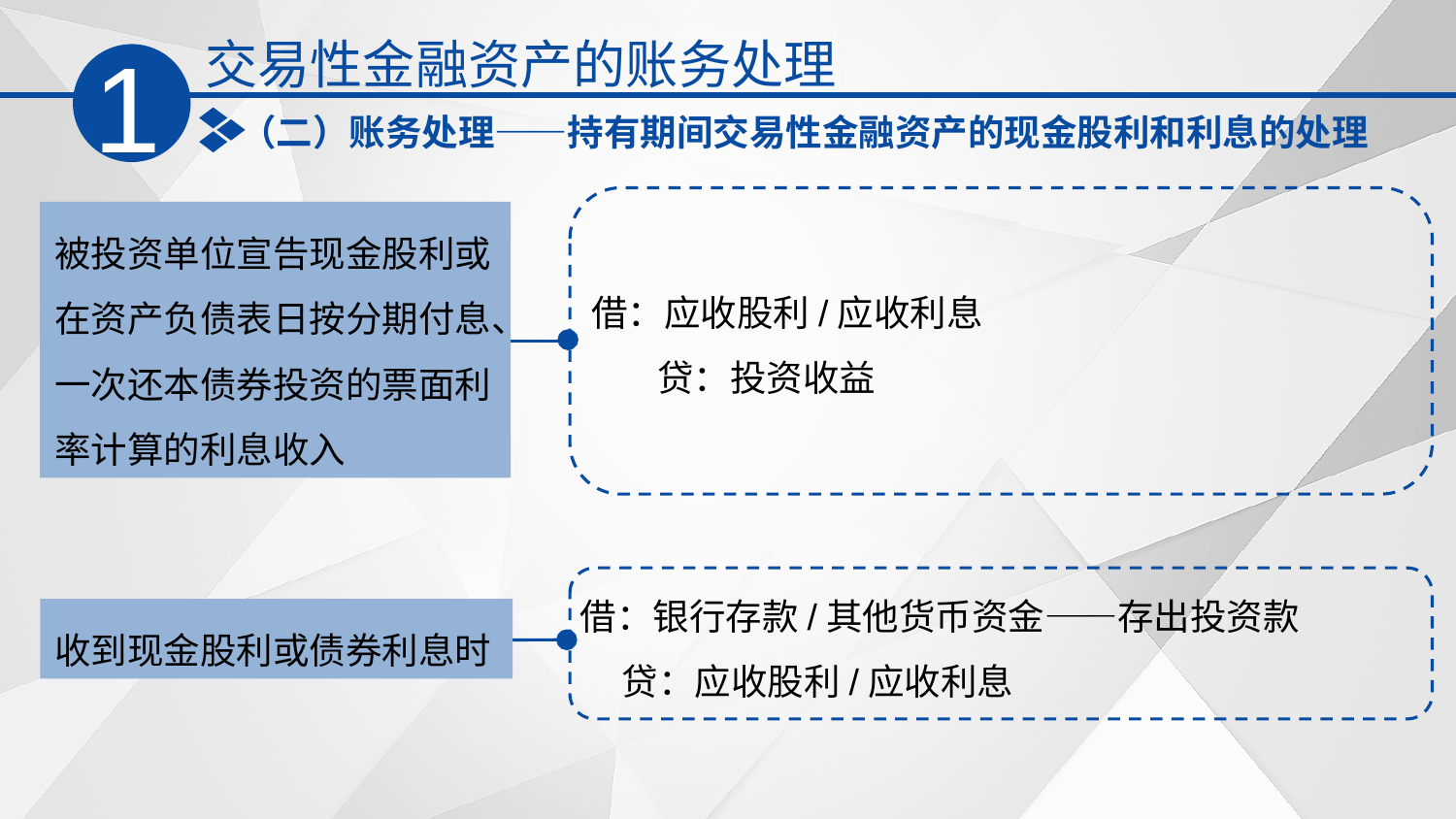

交易性金融资产的账务处理
1

（二）账务处理——持有期间交易性金融资产的现金股利和利息的处理

被投资单位宣告现金股利或在资产负债表日按分期付息、一次还本债券投资的票面利率计算的利息收入
借：应收股利/应收利息
        贷：投资收益

借：银行存款/其他货币资金——存出投资款
    贷：应收股利/应收利息

收到现金股利或债券利息时